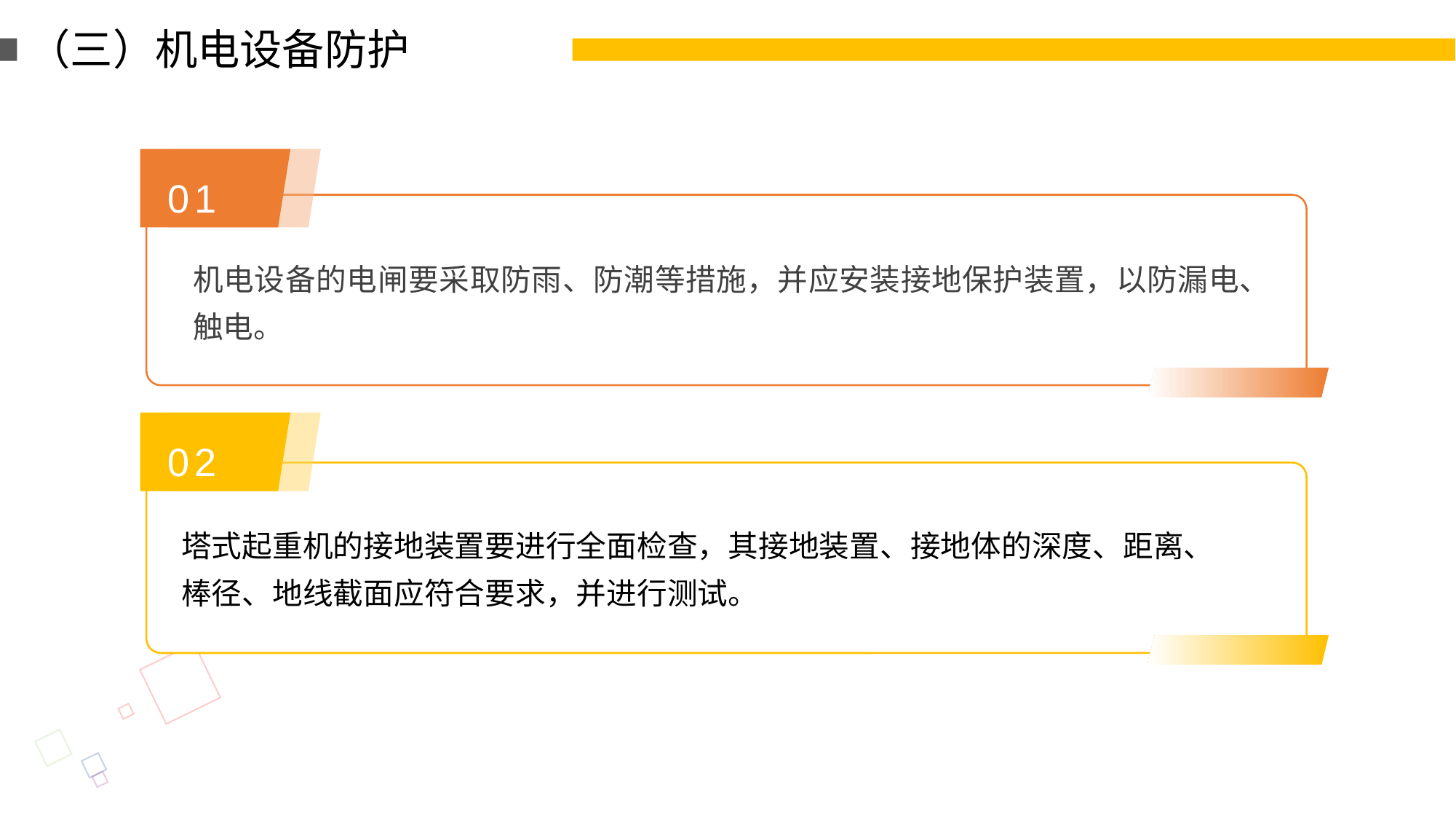

（三）机电设备防护

01

机电设备的电闸要采取防雨、防潮等措施，并应安装接地保护装置，以防漏电、触电。

02

塔式起重机的接地装置要进行全面检查，其接地装置、接地体的深度、距离、
棒径、地线截面应符合要求，并进行测试。